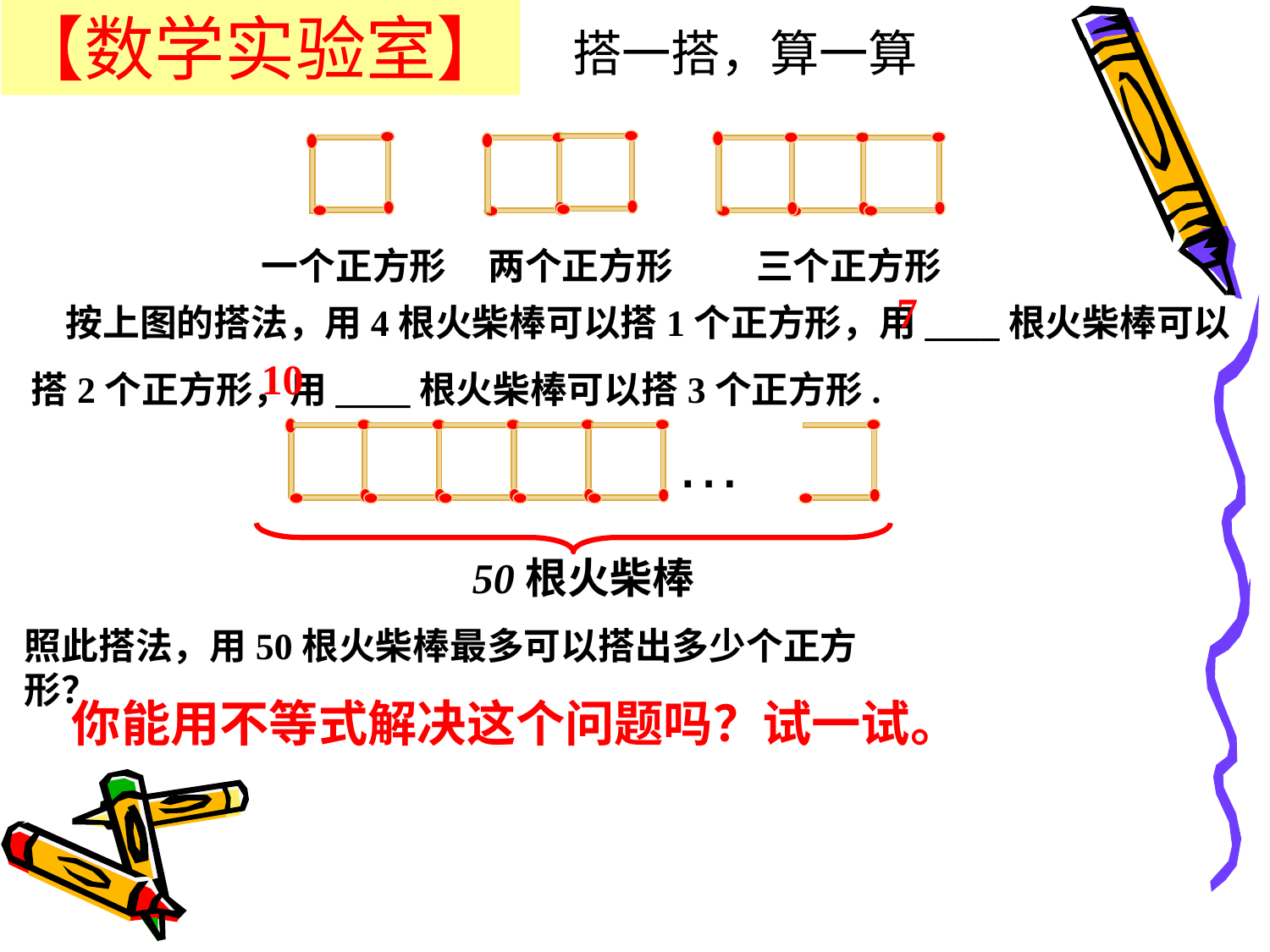

【数学实验室】
搭一搭，算一算

一个正方形
两个正方形
三个正方形
   按上图的搭法，用4根火柴棒可以搭1个正方形，用____根火柴棒可以搭2个正方形，用____根火柴棒可以搭3个正方形.
7
10
…

50根火柴棒
照此搭法，用50根火柴棒最多可以搭出多少个正方形？
你能用不等式解决这个问题吗？试一试。